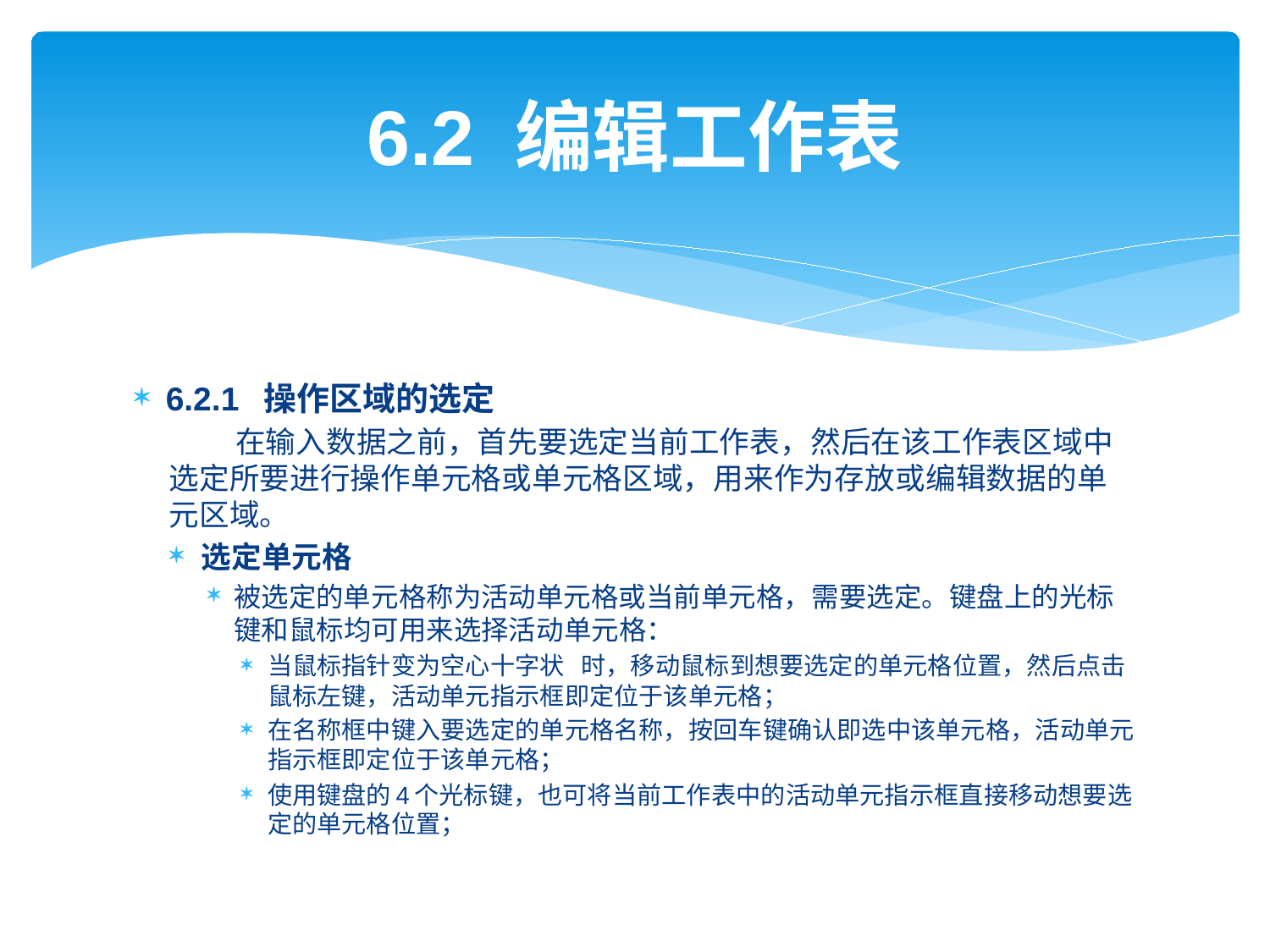

# 6.2 编辑工作表
6.2.1  操作区域的选定
         在输入数据之前，首先要选定当前工作表，然后在该工作表区域中选定所要进行操作单元格或单元格区域，用来作为存放或编辑数据的单元区域。
选定单元格
被选定的单元格称为活动单元格或当前单元格，需要选定。键盘上的光标键和鼠标均可用来选择活动单元格：
当鼠标指针变为空心十字状   时，移动鼠标到想要选定的单元格位置，然后点击鼠标左键，活动单元指示框即定位于该单元格；
在名称框中键入要选定的单元格名称，按回车键确认即选中该单元格，活动单元指示框即定位于该单元格；
使用键盘的4个光标键，也可将当前工作表中的活动单元指示框直接移动想要选定的单元格位置；